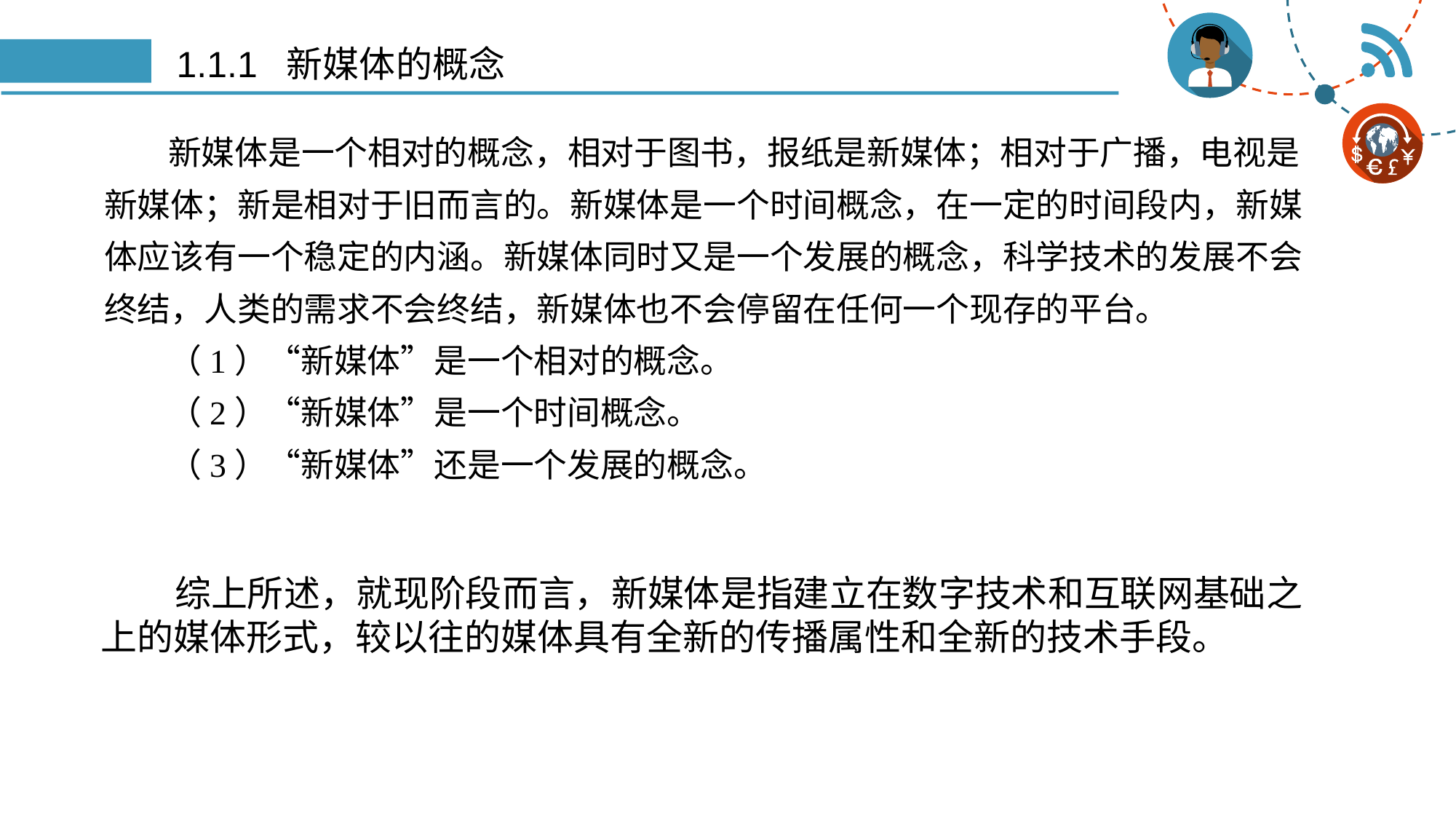

# 1.1.1  新媒体的概念
新媒体是一个相对的概念，相对于图书，报纸是新媒体；相对于广播，电视是新媒体；新是相对于旧而言的。新媒体是一个时间概念，在一定的时间段内，新媒体应该有一个稳定的内涵。新媒体同时又是一个发展的概念，科学技术的发展不会终结，人类的需求不会终结，新媒体也不会停留在任何一个现存的平台。
（1）“新媒体”是一个相对的概念。
（2）“新媒体”是一个时间概念。
（3）“新媒体”还是一个发展的概念。
        综上所述，就现阶段而言，新媒体是指建立在数字技术和互联网基础之上的媒体形式，较以往的媒体具有全新的传播属性和全新的技术手段。